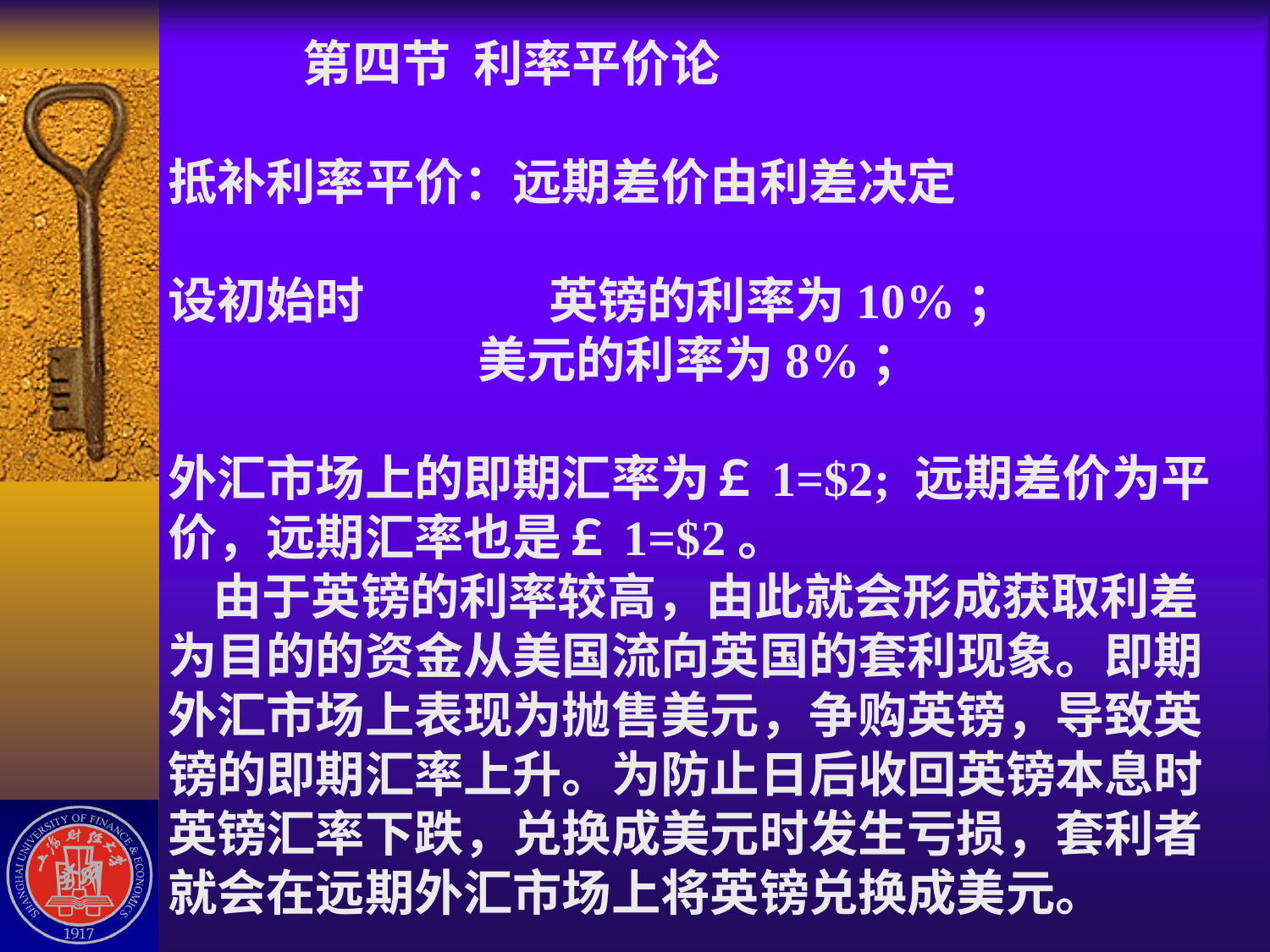

# 第四节  利率平价论 抵补利率平价：远期差价由利差决定 设初始时		英镑的利率为10%； 美元的利率为8%； 外汇市场上的即期汇率为￡1=$2; 远期差价为平价，远期汇率也是￡1=$2。 由于英镑的利率较高，由此就会形成获取利差为目的的资金从美国流向英国的套利现象。即期外汇市场上表现为抛售美元，争购英镑，导致英镑的即期汇率上升。为防止日后收回英镑本息时英镑汇率下跌，兑换成美元时发生亏损，套利者就会在远期外汇市场上将英镑兑换成美元。